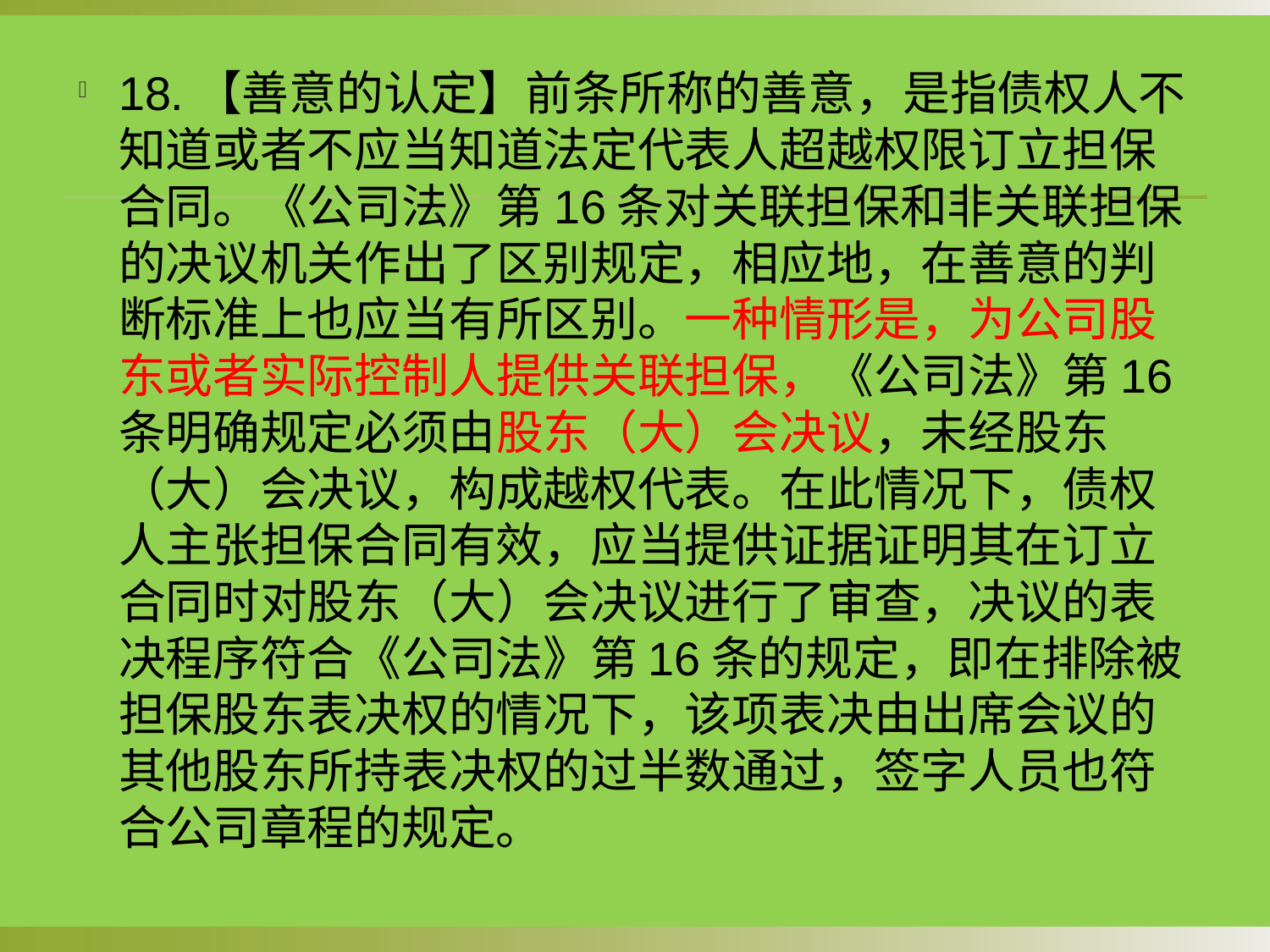

18.【善意的认定】前条所称的善意，是指债权人不知道或者不应当知道法定代表人超越权限订立担保合同。《公司法》第16条对关联担保和非关联担保的决议机关作出了区别规定，相应地，在善意的判断标准上也应当有所区别。一种情形是，为公司股东或者实际控制人提供关联担保，《公司法》第16条明确规定必须由股东（大）会决议，未经股东（大）会决议，构成越权代表。在此情况下，债权人主张担保合同有效，应当提供证据证明其在订立合同时对股东（大）会决议进行了审查，决议的表决程序符合《公司法》第16条的规定，即在排除被担保股东表决权的情况下，该项表决由出席会议的其他股东所持表决权的过半数通过，签字人员也符合公司章程的规定。